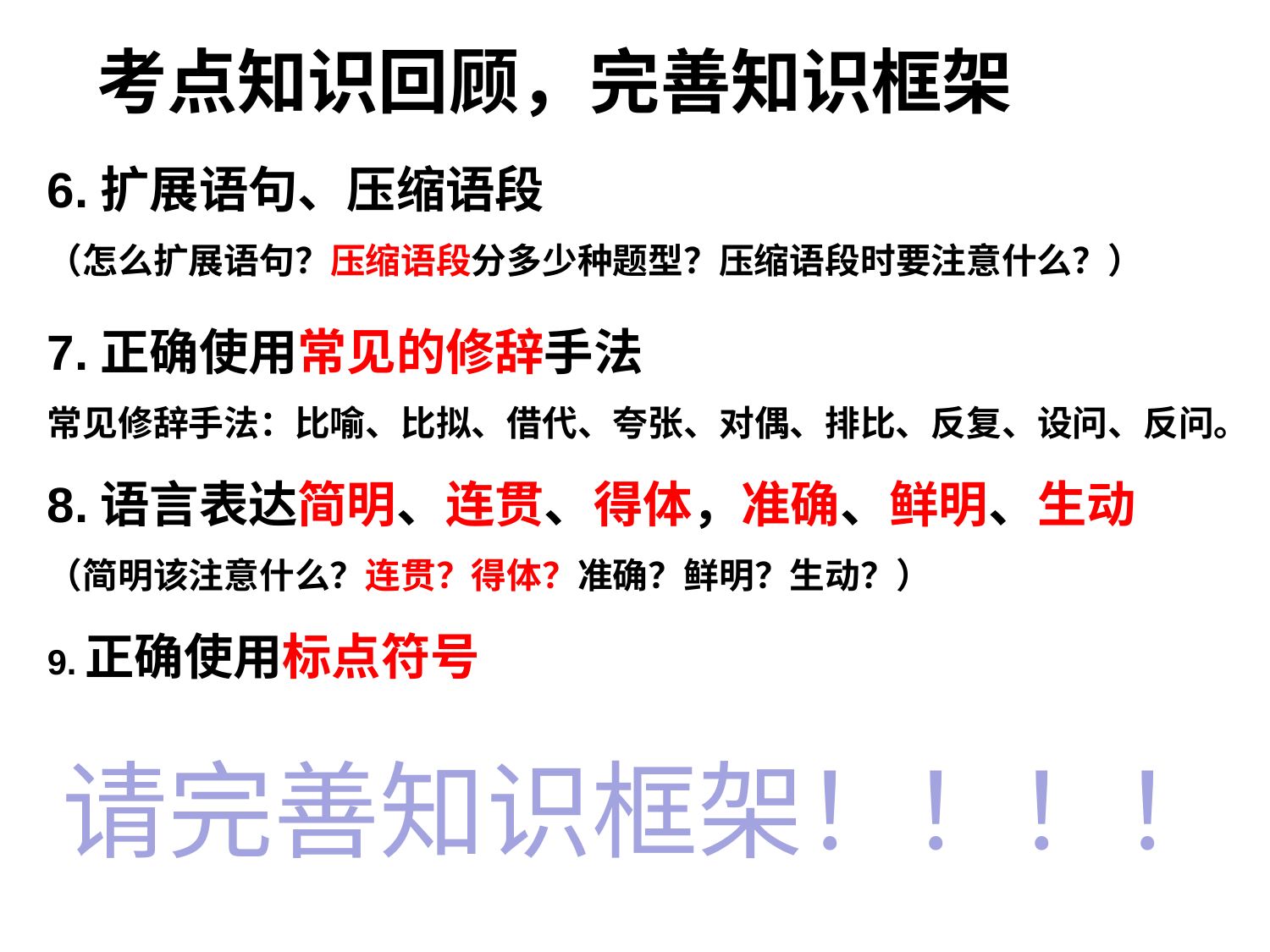

# 考点知识回顾，完善知识框架
6.扩展语句、压缩语段
（怎么扩展语句？压缩语段分多少种题型？压缩语段时要注意什么？）
7.正确使用常见的修辞手法
常见修辞手法：比喻、比拟、借代、夸张、对偶、排比、反复、设问、反问。
8.语言表达简明、连贯、得体，准确、鲜明、生动
（简明该注意什么？连贯？得体？准确？鲜明？生动？）
9.正确使用标点符号
请完善知识框架！！！！